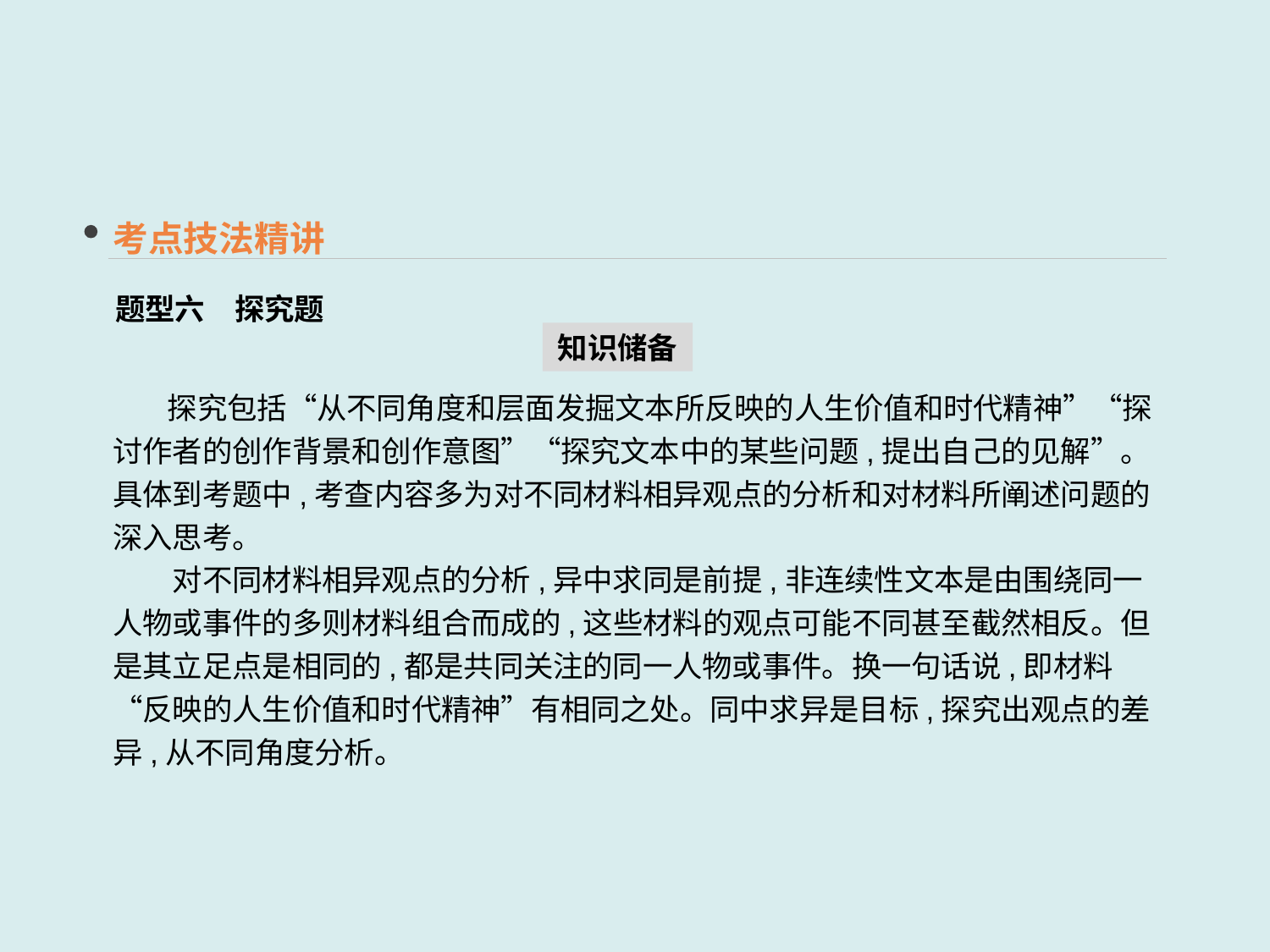

考点技法精讲

题型六　探究题
知识储备
       探究包括“从不同角度和层面发掘文本所反映的人生价值和时代精神”“探讨作者的创作背景和创作意图”“探究文本中的某些问题,提出自己的见解”。具体到考题中,考查内容多为对不同材料相异观点的分析和对材料所阐述问题的深入思考。
　　对不同材料相异观点的分析,异中求同是前提,非连续性文本是由围绕同一人物或事件的多则材料组合而成的,这些材料的观点可能不同甚至截然相反。但是其立足点是相同的,都是共同关注的同一人物或事件。换一句话说,即材料“反映的人生价值和时代精神”有相同之处。同中求异是目标,探究出观点的差异,从不同角度分析。